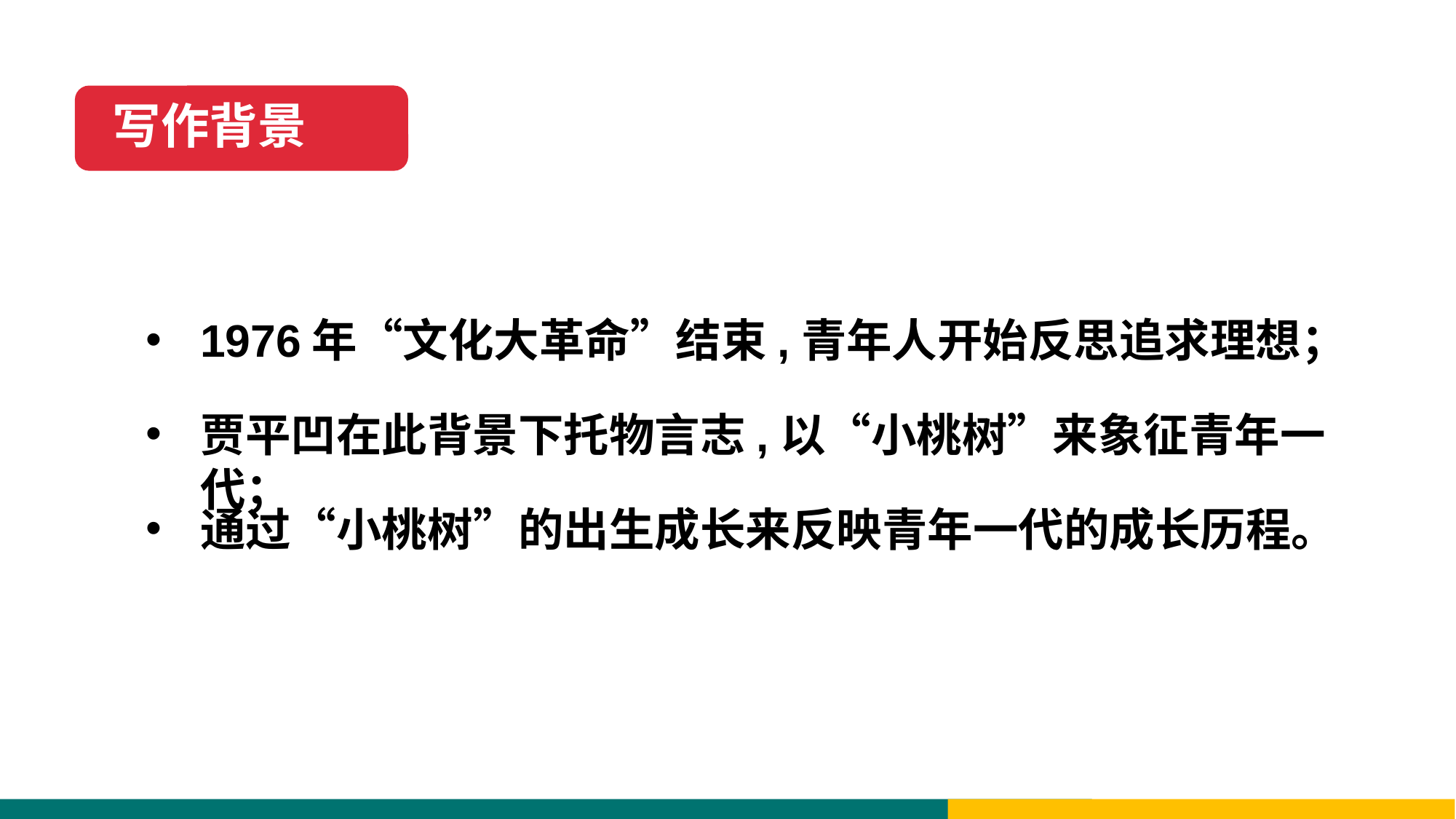

写作背景
1976年“文化大革命”结束,青年人开始反思追求理想；
贾平凹在此背景下托物言志,以“小桃树”来象征青年一代；
通过“小桃树”的出生成长来反映青年一代的成长历程。